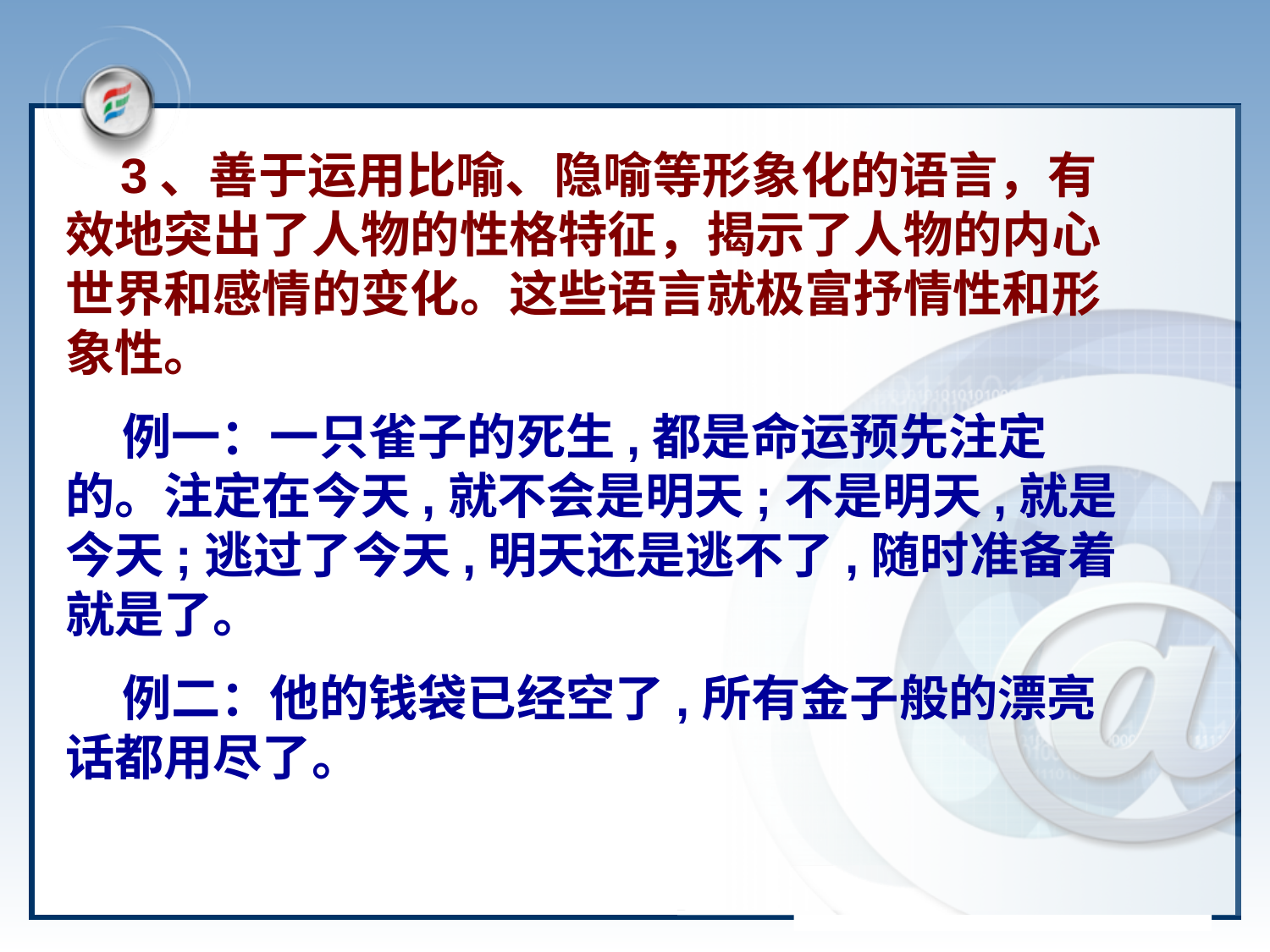

3、善于运用比喻、隐喻等形象化的语言，有效地突出了人物的性格特征，揭示了人物的内心世界和感情的变化。这些语言就极富抒情性和形象性。
    例一：一只雀子的死生,都是命运预先注定的。注定在今天,就不会是明天;不是明天,就是今天;逃过了今天,明天还是逃不了,随时准备着就是了。
    例二：他的钱袋已经空了,所有金子般的漂亮话都用尽了。